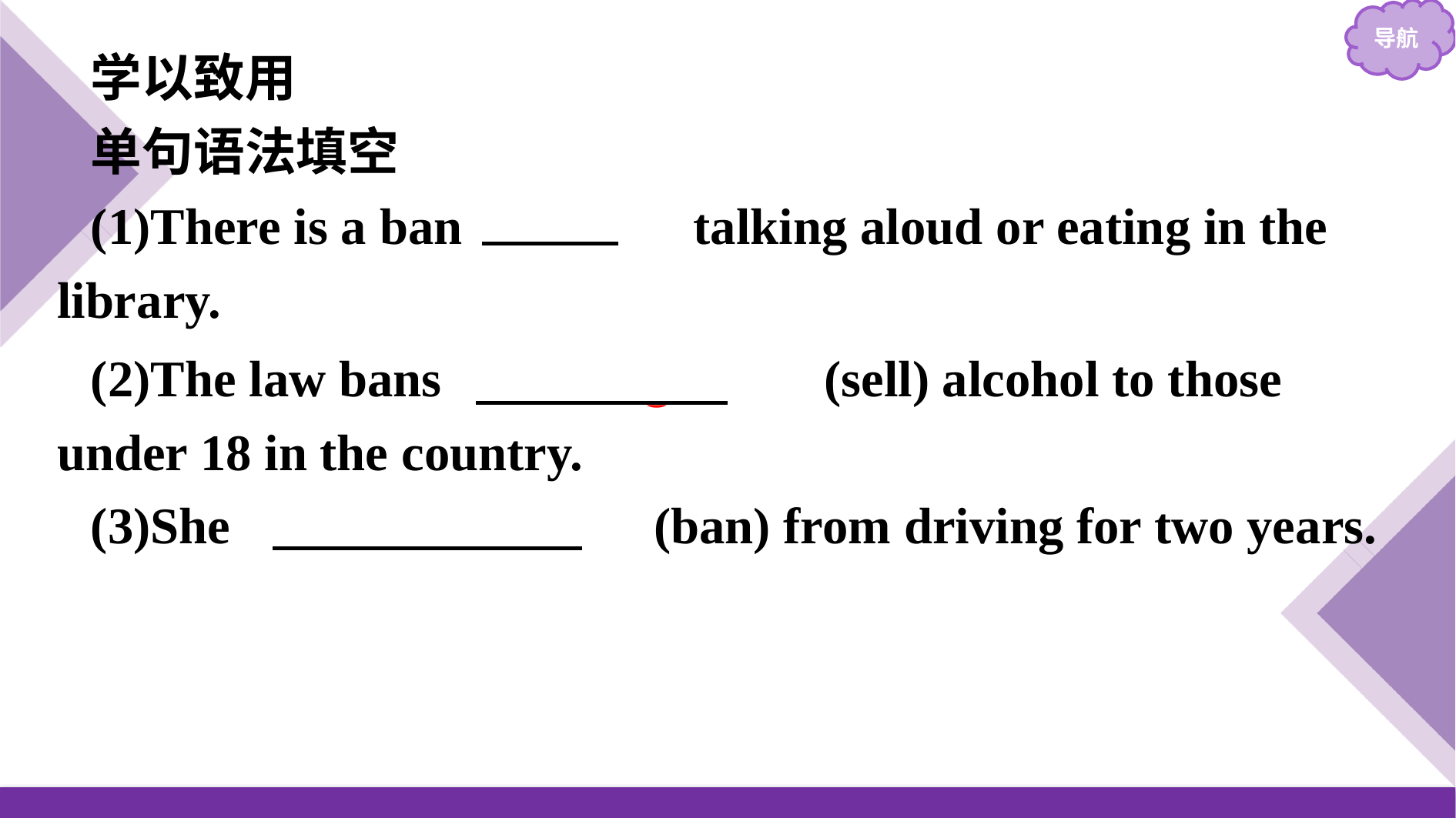

学以致用
单句语法填空
(1)There is a ban 　on　 talking aloud or eating in the library.

(2)The law bans 　selling　　 (sell) alcohol to those under 18 in the country.
(3)She 　was banned　(ban) from driving for two years.